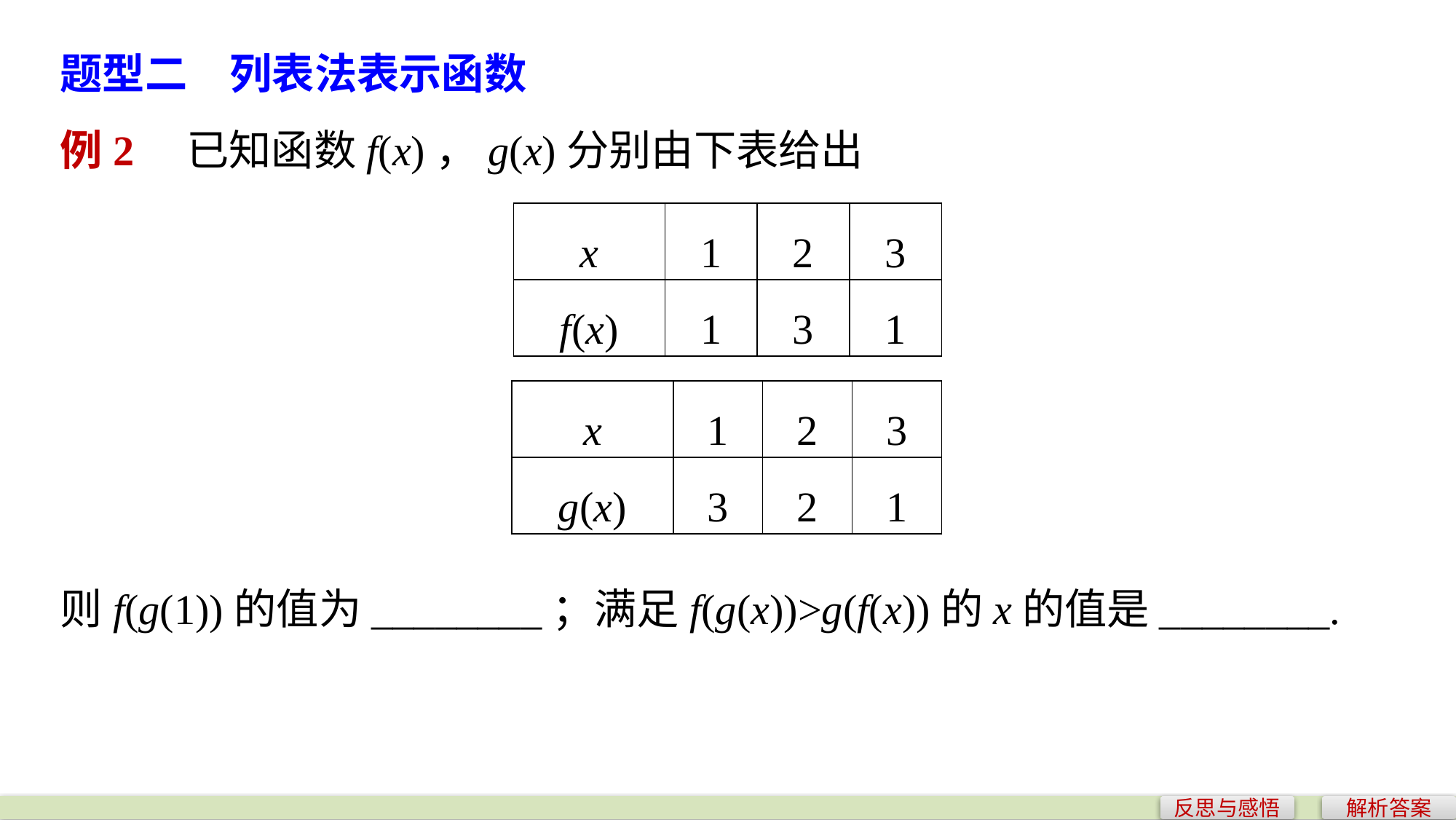

题型二　列表法表示函数
例2　已知函数f(x)，g(x)分别由下表给出
| x | 1 | 2 | 3 |
| --- | --- | --- | --- |
| f(x) | 1 | 3 | 1 |
| x | 1 | 2 | 3 |
| --- | --- | --- | --- |
| g(x) | 3 | 2 | 1 |
则f(g(1))的值为________；满足f(g(x))>g(f(x))的x的值是________.
反思与感悟
解析答案